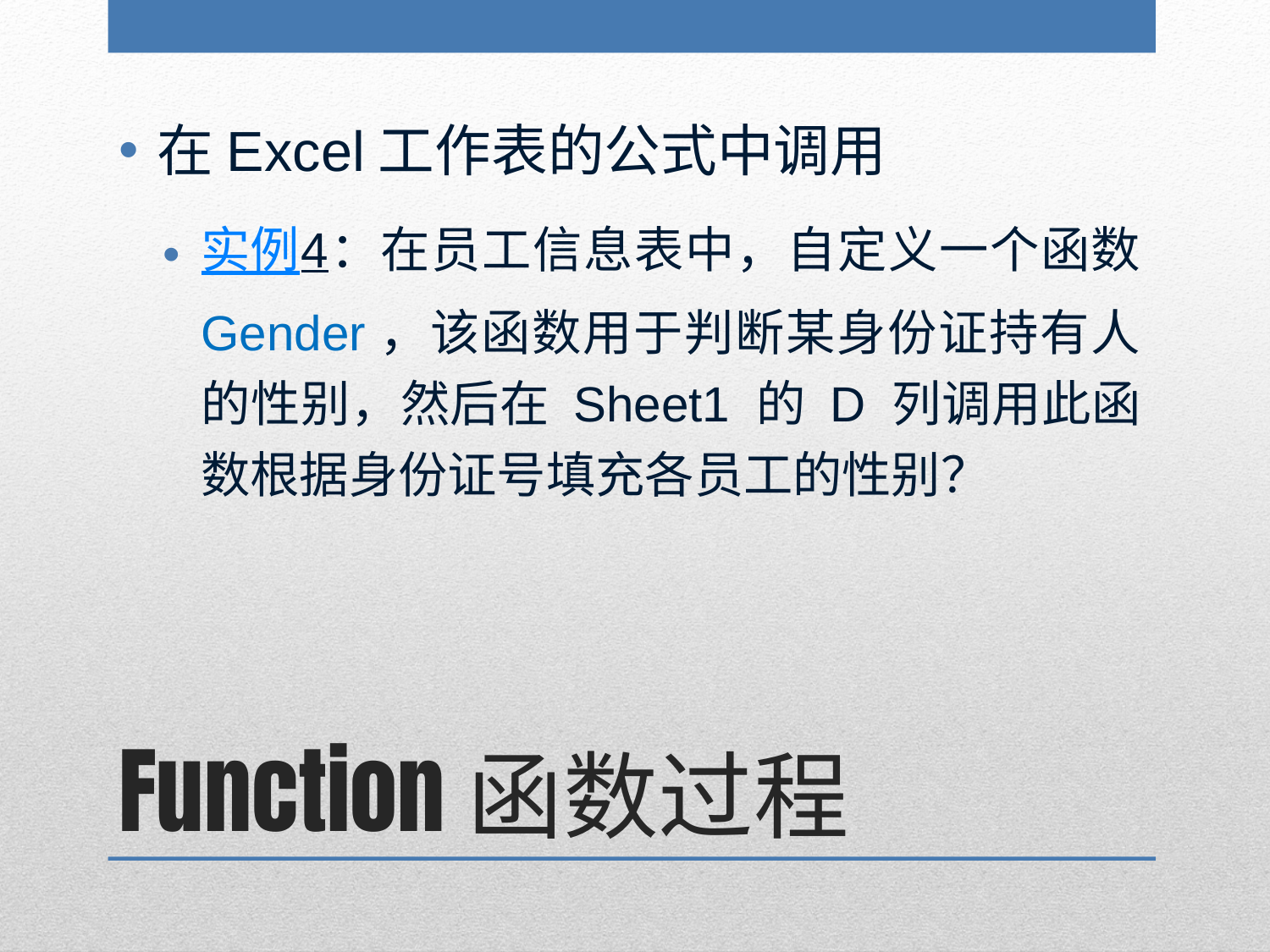

在Excel工作表的公式中调用
实例4：在员工信息表中，自定义一个函数 Gender，该函数用于判断某身份证持有人的性别，然后在 Sheet1 的 D 列调用此函数根据身份证号填充各员工的性别？
# Function函数过程